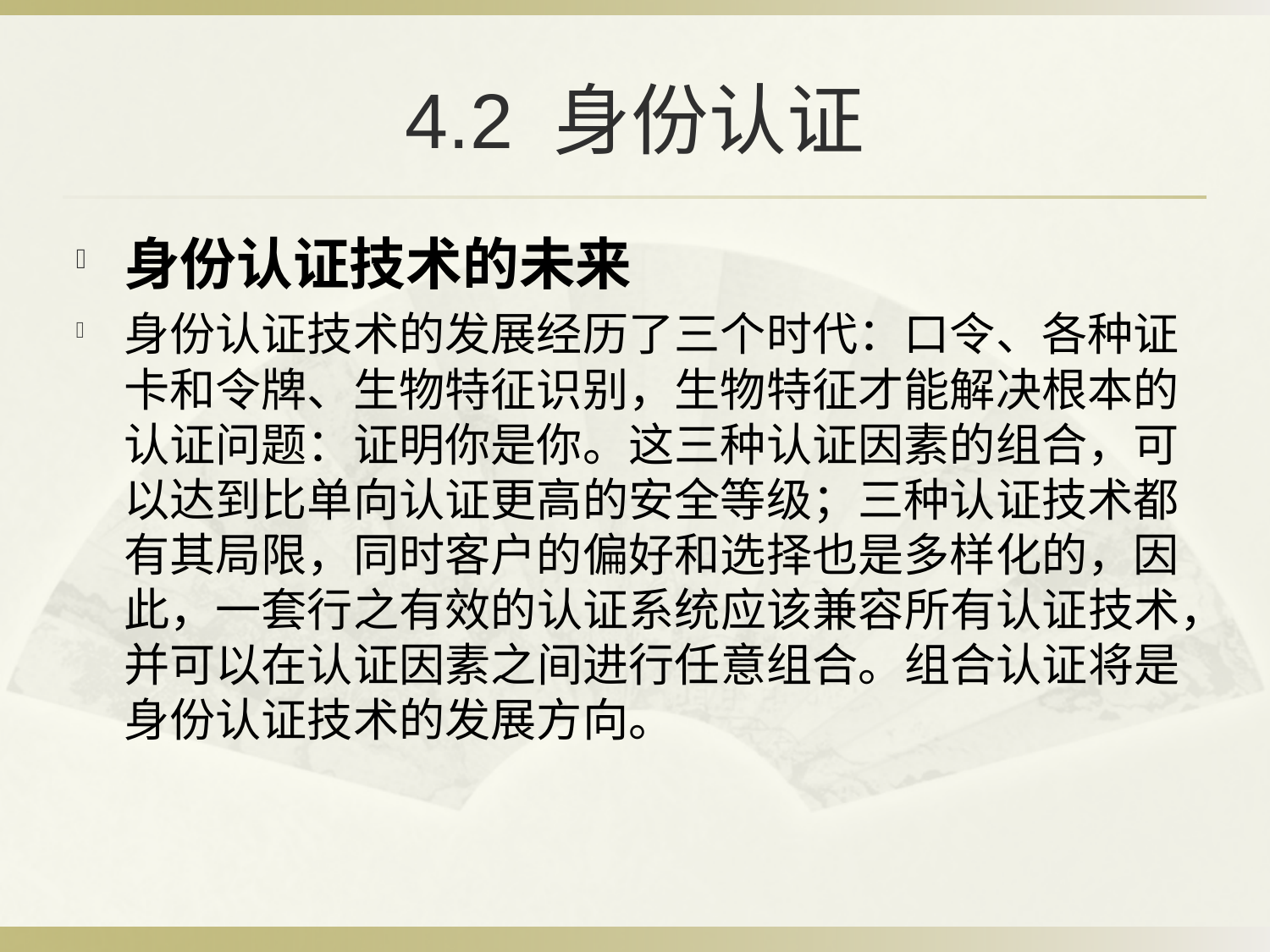

# 4.2 身份认证
身份认证技术的未来
身份认证技术的发展经历了三个时代：口令、各种证卡和令牌、生物特征识别，生物特征才能解决根本的认证问题：证明你是你。这三种认证因素的组合，可以达到比单向认证更高的安全等级；三种认证技术都有其局限，同时客户的偏好和选择也是多样化的，因此，一套行之有效的认证系统应该兼容所有认证技术，并可以在认证因素之间进行任意组合。组合认证将是身份认证技术的发展方向。